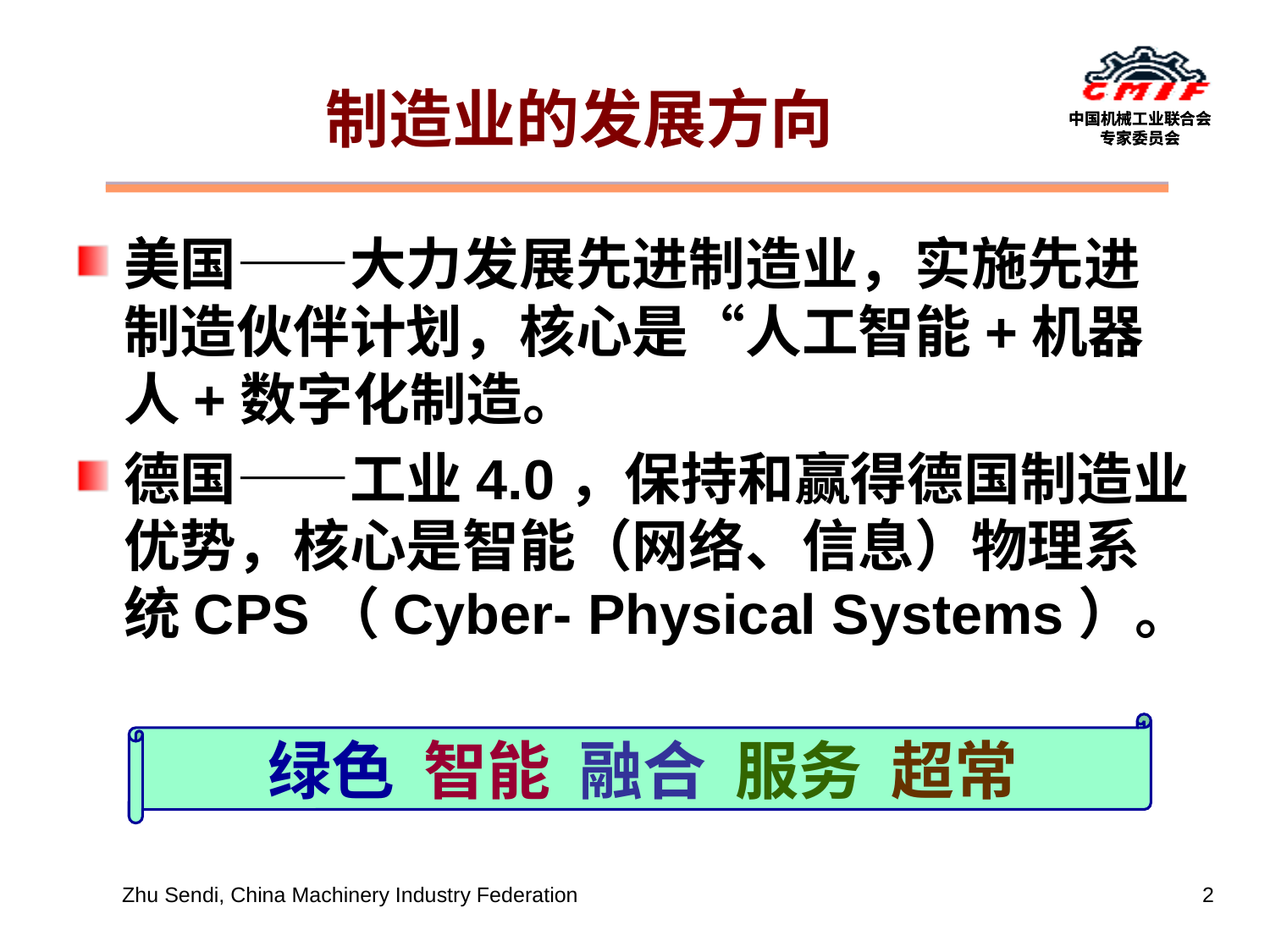

# 制造业的发展方向
美国——大力发展先进制造业，实施先进制造伙伴计划，核心是“人工智能+机器人+数字化制造。
德国——工业4.0，保持和赢得德国制造业优势，核心是智能（网络、信息）物理系统CPS（Cyber- Physical Systems）。
绿色  智能  融合  服务  超常
Zhu Sendi, China Machinery Industry Federation

2